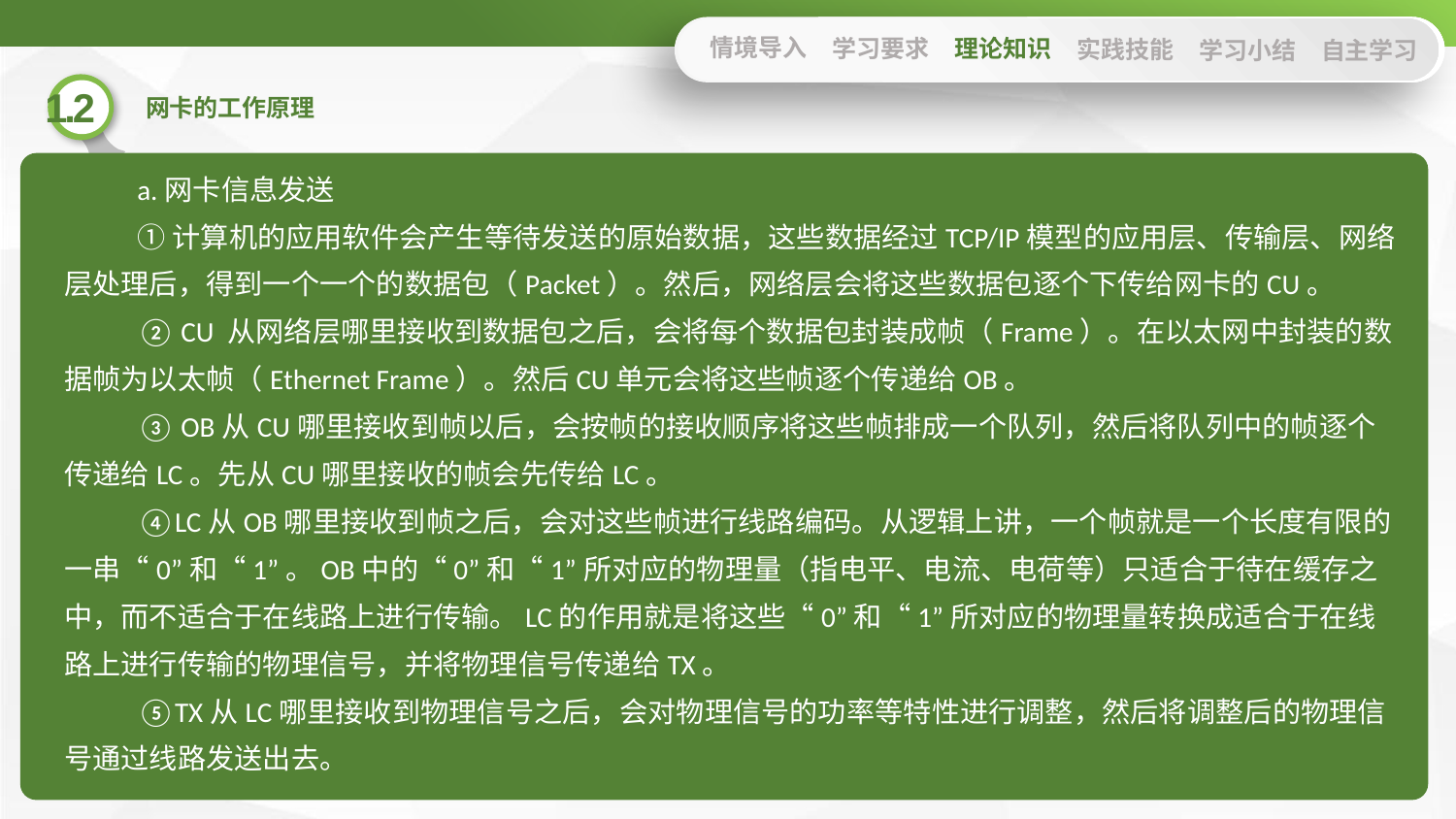

情境导入
学习要求
理论知识
实践技能
学习小结
自主学习
a.网卡信息发送
①计算机的应用软件会产生等待发送的原始数据，这些数据经过TCP/IP模型的应用层、传输层、网络层处理后，得到一个一个的数据包（Packet）。然后，网络层会将这些数据包逐个下传给网卡的CU。
② CU 从网络层哪里接收到数据包之后，会将每个数据包封装成帧（Frame）。在以太网中封装的数据帧为以太帧（Ethernet Frame）。然后CU单元会将这些帧逐个传递给OB。
③ OB从CU哪里接收到帧以后，会按帧的接收顺序将这些帧排成一个队列，然后将队列中的帧逐个传递给LC。先从CU哪里接收的帧会先传给LC。
④LC从OB哪里接收到帧之后，会对这些帧进行线路编码。从逻辑上讲，一个帧就是一个长度有限的一串“0”和“1”。OB中的“0”和“1”所对应的物理量（指电平、电流、电荷等）只适合于待在缓存之中，而不适合于在线路上进行传输。LC的作用就是将这些“0”和“1”所对应的物理量转换成适合于在线路上进行传输的物理信号，并将物理信号传递给TX。
⑤TX从LC哪里接收到物理信号之后，会对物理信号的功率等特性进行调整，然后将调整后的物理信号通过线路发送出去。